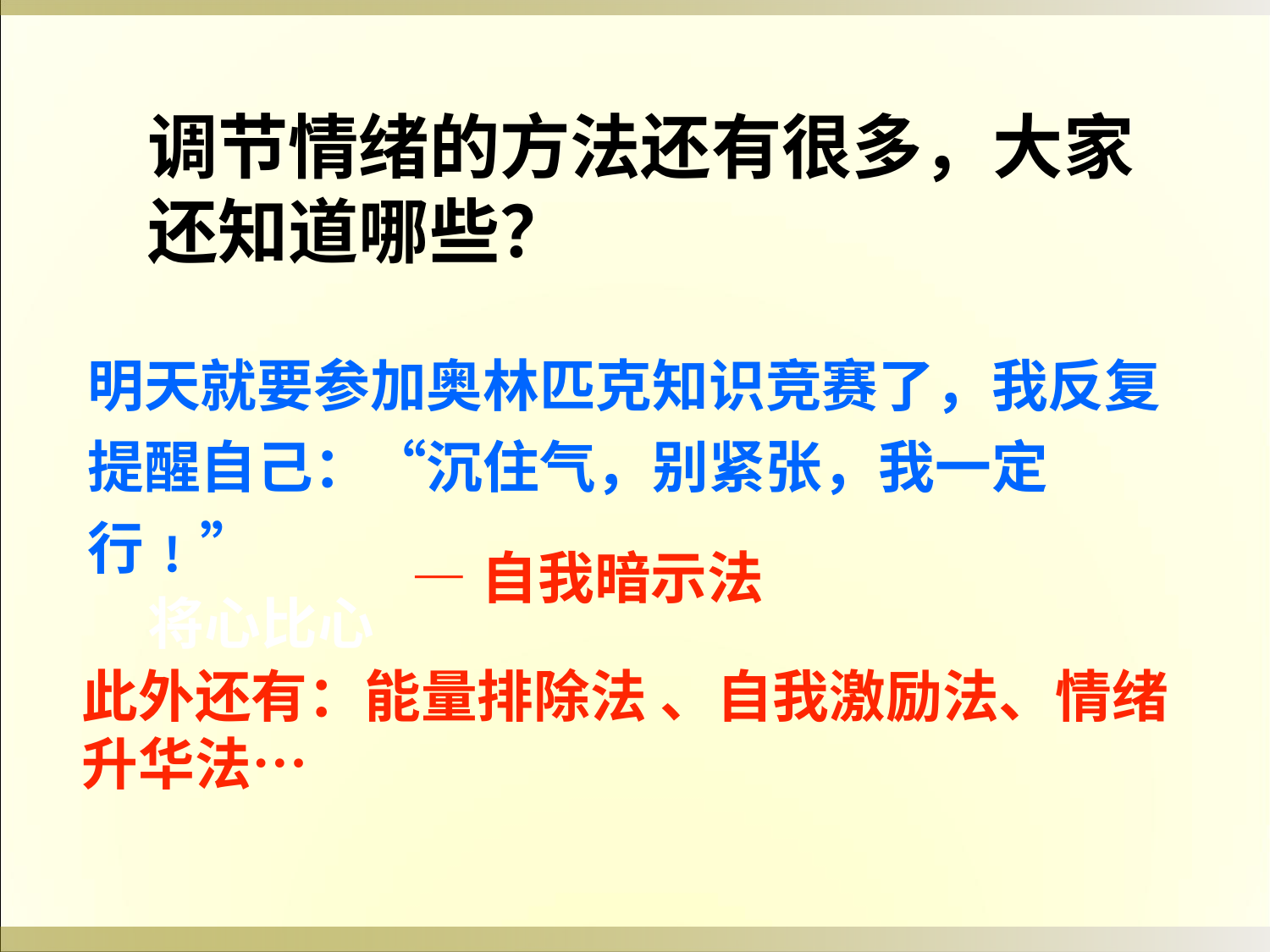

调节情绪的方法还有很多，大家还知道哪些？
明天就要参加奥林匹克知识竞赛了，我反复提醒自己：“沉住气，别紧张，我一定行﹗”
—自我暗示法
将心比心
此外还有：能量排除法 、自我激励法、情绪升华法…